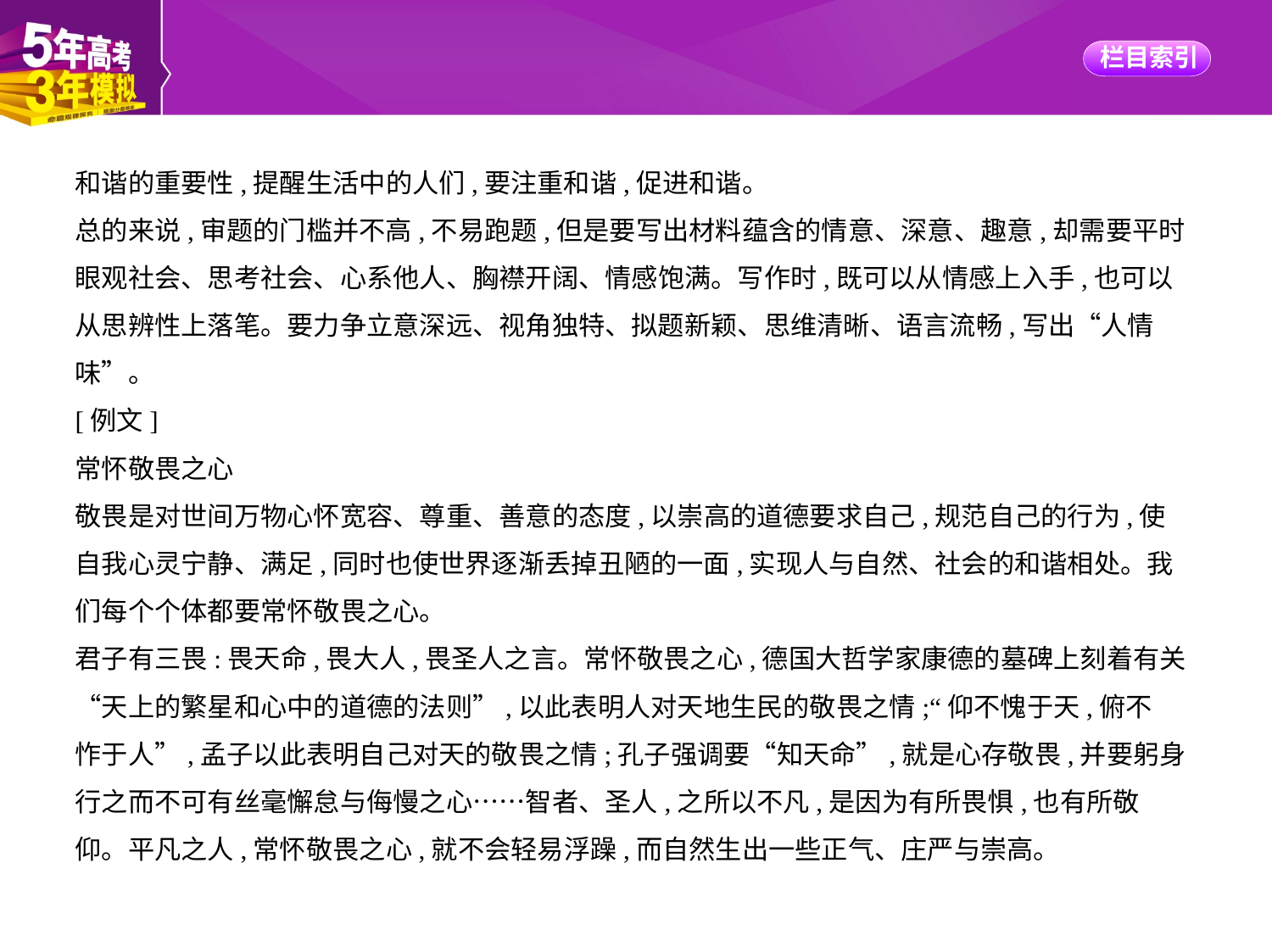

和谐的重要性,提醒生活中的人们,要注重和谐,促进和谐。
总的来说,审题的门槛并不高,不易跑题,但是要写出材料蕴含的情意、深意、趣意,却需要平时
眼观社会、思考社会、心系他人、胸襟开阔、情感饱满。写作时,既可以从情感上入手,也可以
从思辨性上落笔。要力争立意深远、视角独特、拟题新颖、思维清晰、语言流畅,写出“人情
味”。
[例文]
常怀敬畏之心
敬畏是对世间万物心怀宽容、尊重、善意的态度,以崇高的道德要求自己,规范自己的行为,使
自我心灵宁静、满足,同时也使世界逐渐丢掉丑陋的一面,实现人与自然、社会的和谐相处。我
们每个个体都要常怀敬畏之心。
君子有三畏:畏天命,畏大人,畏圣人之言。常怀敬畏之心,德国大哲学家康德的墓碑上刻着有关
“天上的繁星和心中的道德的法则”,以此表明人对天地生民的敬畏之情;“仰不愧于天,俯不
怍于人”,孟子以此表明自己对天的敬畏之情;孔子强调要“知天命”,就是心存敬畏,并要躬身
行之而不可有丝毫懈怠与侮慢之心……智者、圣人,之所以不凡,是因为有所畏惧,也有所敬
仰。平凡之人,常怀敬畏之心,就不会轻易浮躁,而自然生出一些正气、庄严与崇高。